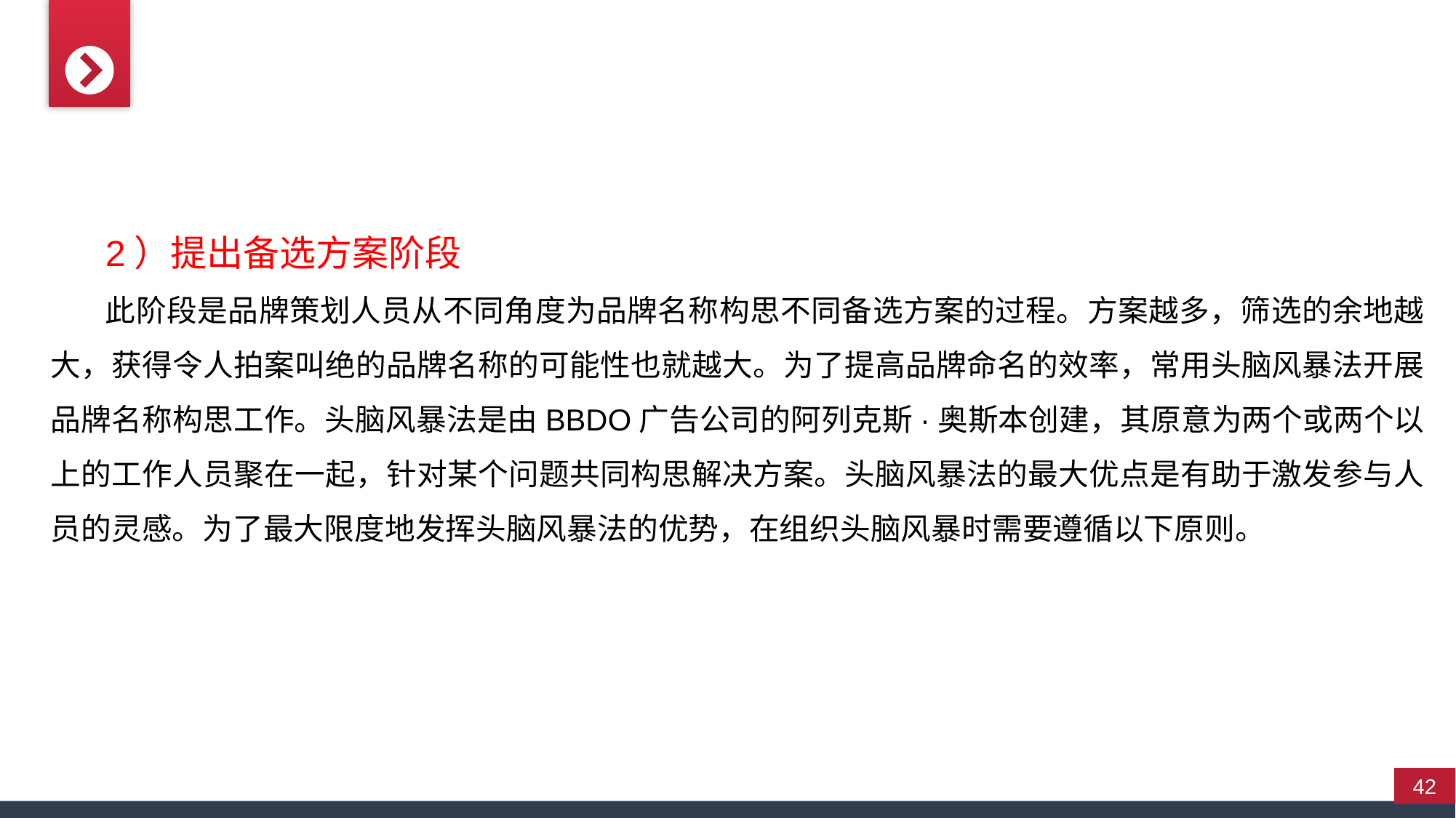

2）提出备选方案阶段
此阶段是品牌策划人员从不同角度为品牌名称构思不同备选方案的过程。方案越多，筛选的余地越大，获得令人拍案叫绝的品牌名称的可能性也就越大。为了提高品牌命名的效率，常用头脑风暴法开展品牌名称构思工作。头脑风暴法是由BBDO广告公司的阿列克斯·奥斯本创建，其原意为两个或两个以上的工作人员聚在一起，针对某个问题共同构思解决方案。头脑风暴法的最大优点是有助于激发参与人员的灵感。为了最大限度地发挥头脑风暴法的优势，在组织头脑风暴时需要遵循以下原则。